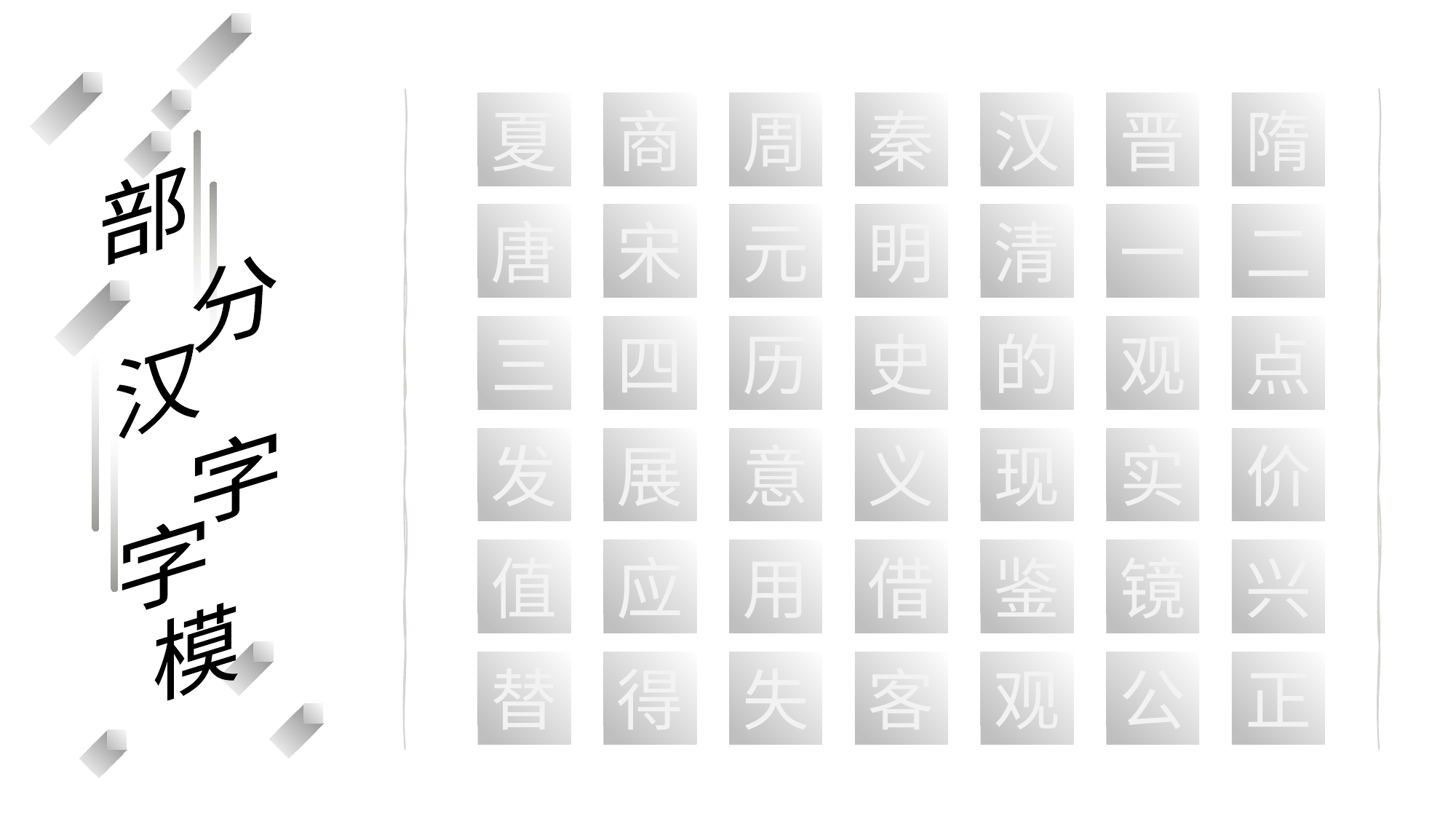

夏
商
周
秦
汉
晋
隋

部

唐
宋
元
明
清
一
二
分

三
四
历
史
的
观
点
汉

字
发
展
意
义
现
实
价

字
值
应
用
借
鉴
镜
兴
模

替
得
失
客
观
公
正